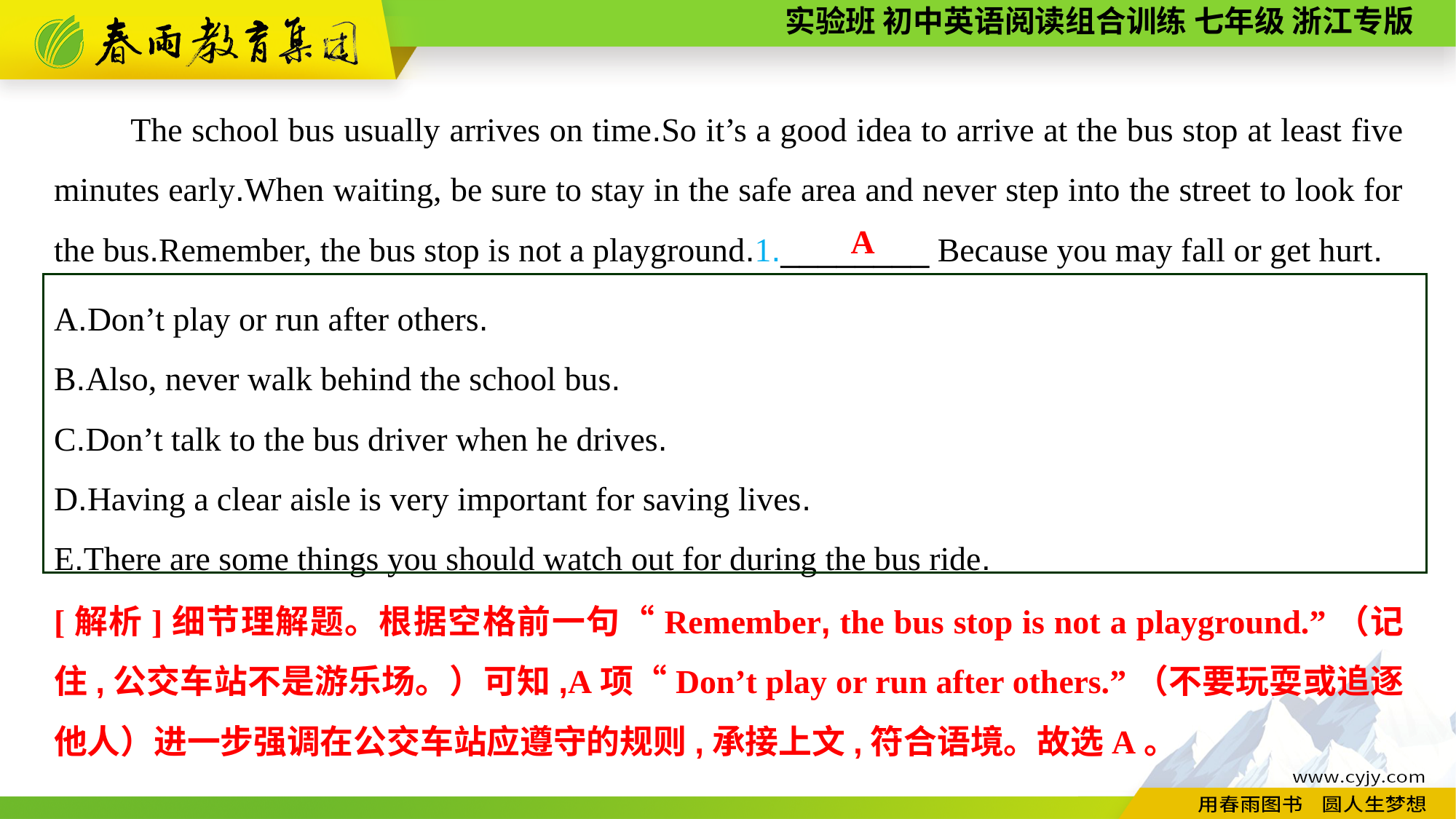

The school bus usually arrives on time.So it’s a good idea to arrive at the bus stop at least five minutes early.When waiting, be sure to stay in the safe area and never step into the street to look for the bus.Remember, the bus stop is not a playground.1.________ Because you may fall or get hurt.
A
A.Don’t play or run after others.
B.Also, never walk behind the school bus.
C.Don’t talk to the bus driver when he drives.
D.Having a clear aisle is very important for saving lives.
E.There are some things you should watch out for during the bus ride.

[解析]细节理解题。根据空格前一句“Remember, the bus stop is not a playground.”（记住,公交车站不是游乐场。）可知,A项“Don’t play or run after others.”（不要玩耍或追逐他人）进一步强调在公交车站应遵守的规则,承接上文,符合语境。故选A。